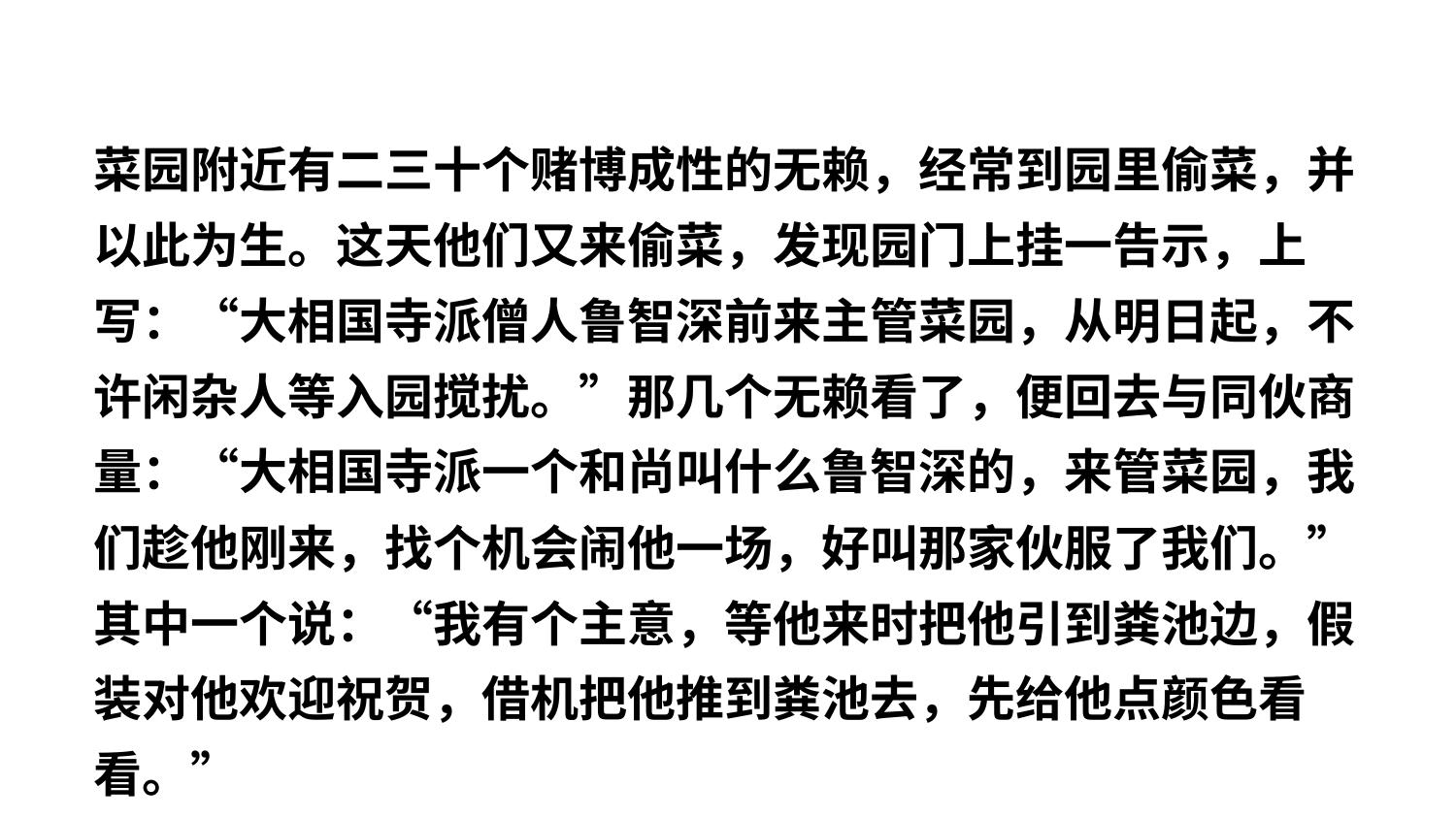

菜园附近有二三十个赌博成性的无赖，经常到园里偷菜，并以此为生。这天他们又来偷菜，发现园门上挂一告示，上写：“大相国寺派僧人鲁智深前来主管菜园，从明日起，不许闲杂人等入园搅扰。”那几个无赖看了，便回去与同伙商量：“大相国寺派一个和尚叫什么鲁智深的，来管菜园，我们趁他刚来，找个机会闹他一场，好叫那家伙服了我们。”其中一个说：“我有个主意，等他来时把他引到粪池边，假装对他欢迎祝贺，借机把他推到粪池去，先给他点颜色看看。”